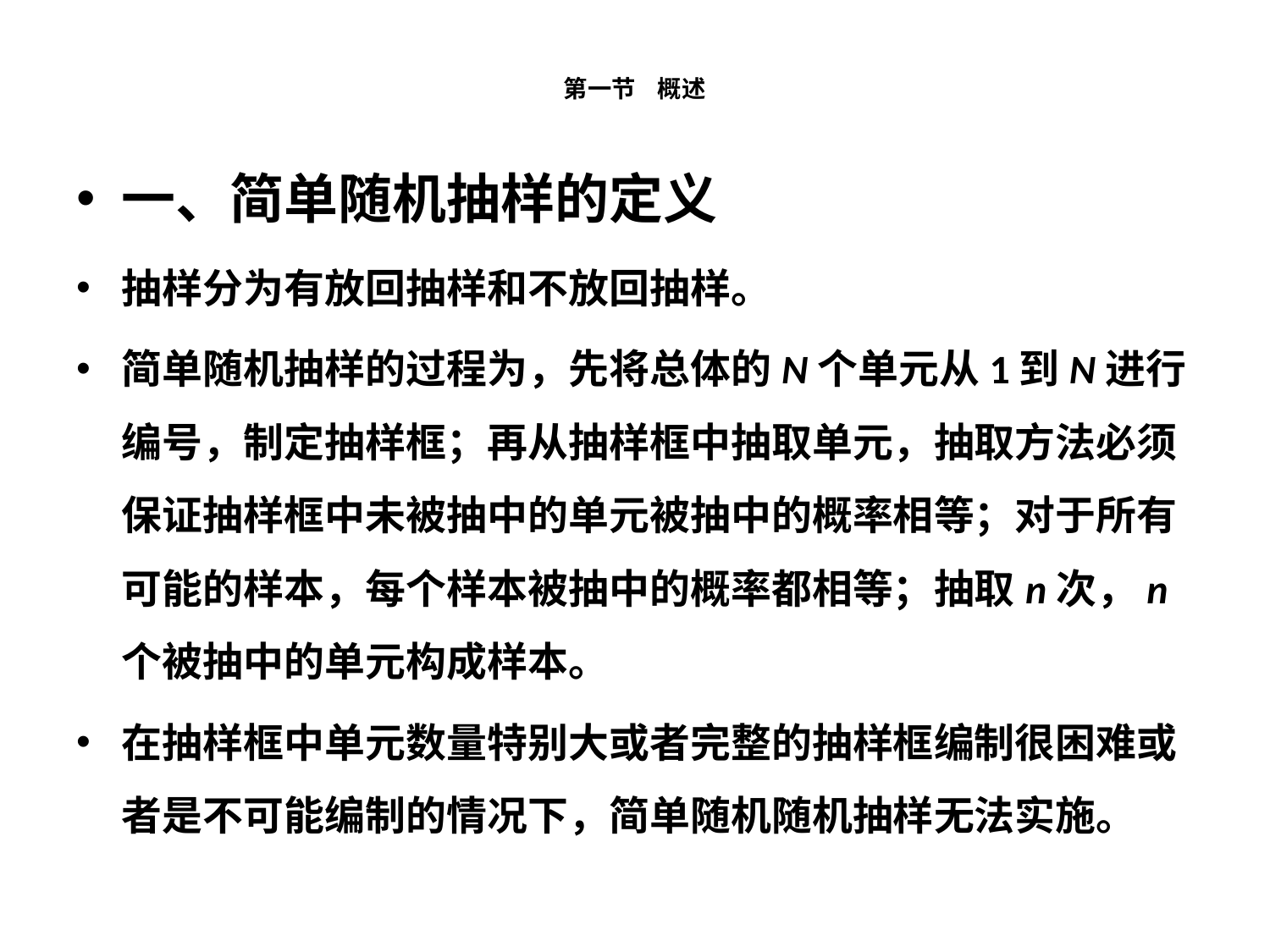

# 第一节    概述
一、简单随机抽样的定义
抽样分为有放回抽样和不放回抽样。
简单随机抽样的过程为，先将总体的N个单元从1到N进行编号，制定抽样框；再从抽样框中抽取单元，抽取方法必须保证抽样框中未被抽中的单元被抽中的概率相等；对于所有可能的样本，每个样本被抽中的概率都相等；抽取n次，n个被抽中的单元构成样本。
在抽样框中单元数量特别大或者完整的抽样框编制很困难或者是不可能编制的情况下，简单随机随机抽样无法实施。